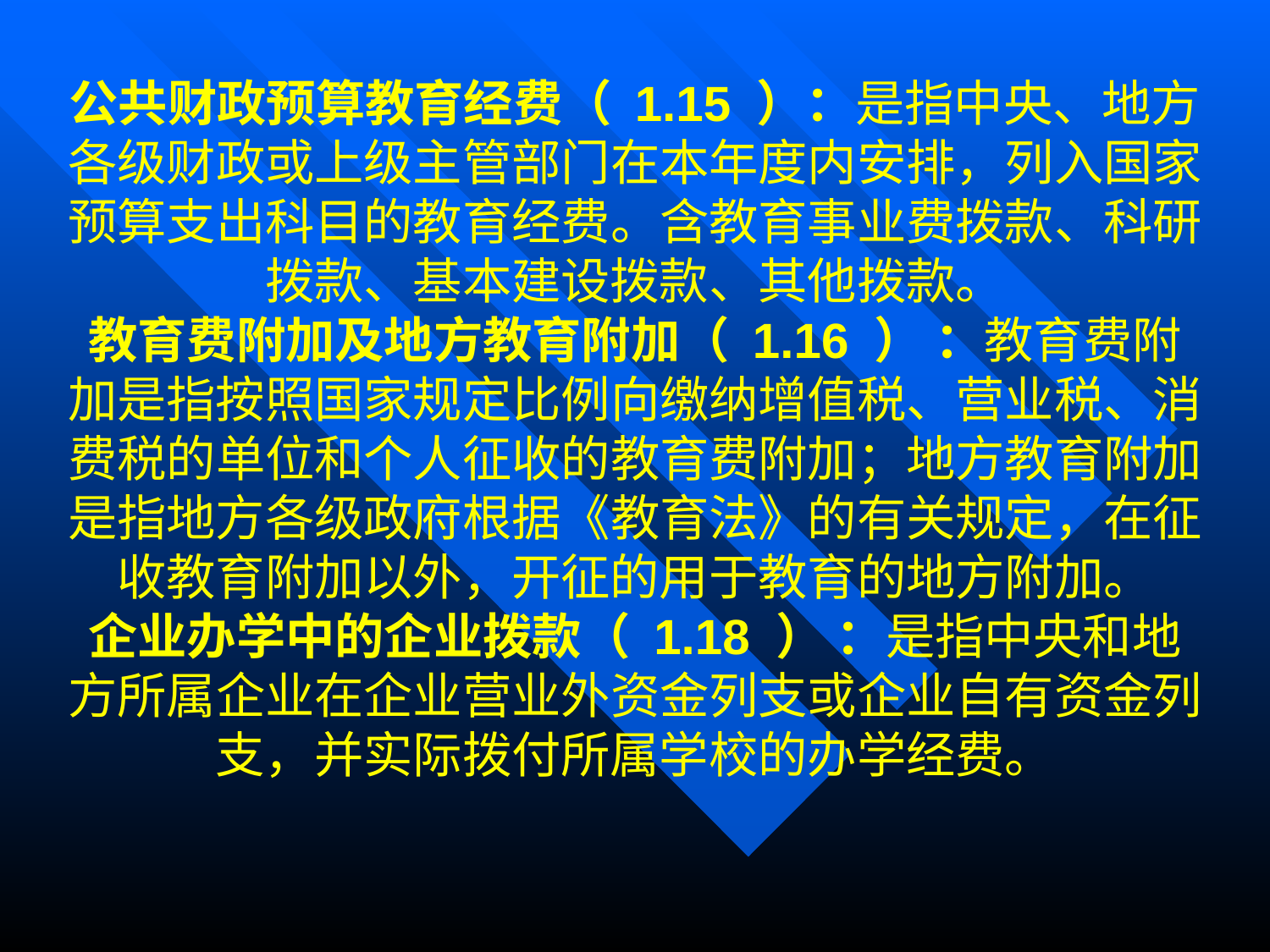

公共财政预算教育经费（ 1.15 ）：是指中央、地方各级财政或上级主管部门在本年度内安排，列入国家预算支出科目的教育经费。含教育事业费拨款、科研拨款、基本建设拨款、其他拨款。
教育费附加及地方教育附加（ 1.16 ） ：教育费附加是指按照国家规定比例向缴纳增值税、营业税、消费税的单位和个人征收的教育费附加；地方教育附加是指地方各级政府根据《教育法》的有关规定，在征收教育附加以外，开征的用于教育的地方附加。
企业办学中的企业拨款（ 1.18 ） ：是指中央和地方所属企业在企业营业外资金列支或企业自有资金列支，并实际拨付所属学校的办学经费。